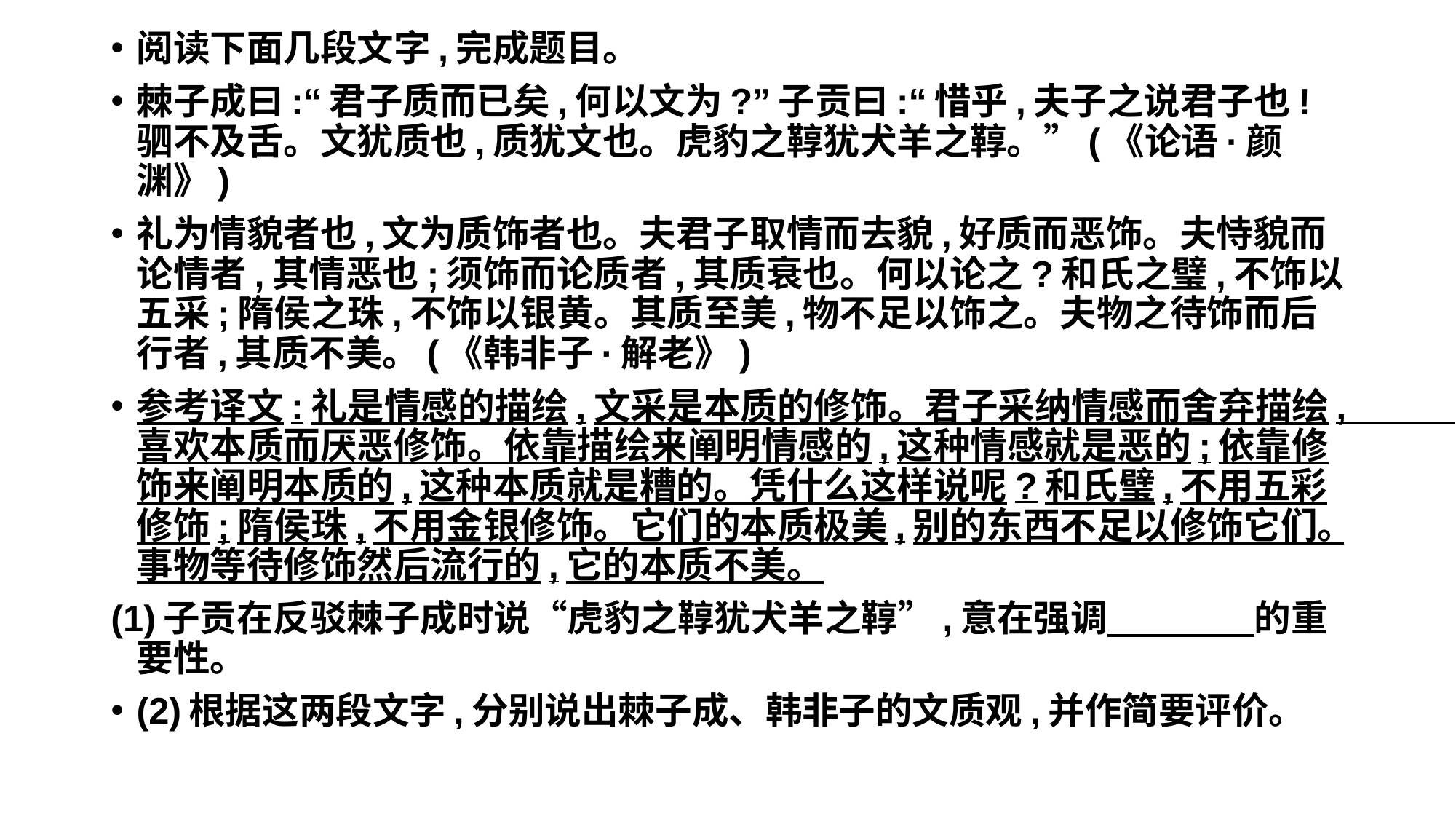

阅读下面几段文字,完成题目。
棘子成曰:“君子质而已矣,何以文为?”子贡曰:“惜乎,夫子之说君子也!驷不及舌。文犹质也,质犹文也。虎豹之鞟犹犬羊之鞟。”(《论语·颜渊》)
礼为情貌者也,文为质饰者也。夫君子取情而去貌,好质而恶饰。夫恃貌而论情者,其情恶也;须饰而论质者,其质衰也。何以论之?和氏之璧,不饰以五采;隋侯之珠,不饰以银黄。其质至美,物不足以饰之。夫物之待饰而后行者,其质不美。(《韩非子·解老》)
参考译文:礼是情感的描绘,文采是本质的修饰。君子采纳情感而舍弃描绘,喜欢本质而厌恶修饰。依靠描绘来阐明情感的,这种情感就是恶的;依靠修饰来阐明本质的,这种本质就是糟的。凭什么这样说呢?和氏璧,不用五彩修饰;隋侯珠,不用金银修饰。它们的本质极美,别的东西不足以修饰它们。事物等待修饰然后流行的,它的本质不美。
(1)子贡在反驳棘子成时说“虎豹之鞟犹犬羊之鞟”,意在强调　　　　的重要性。
(2)根据这两段文字,分别说出棘子成、韩非子的文质观,并作简要评价。

#